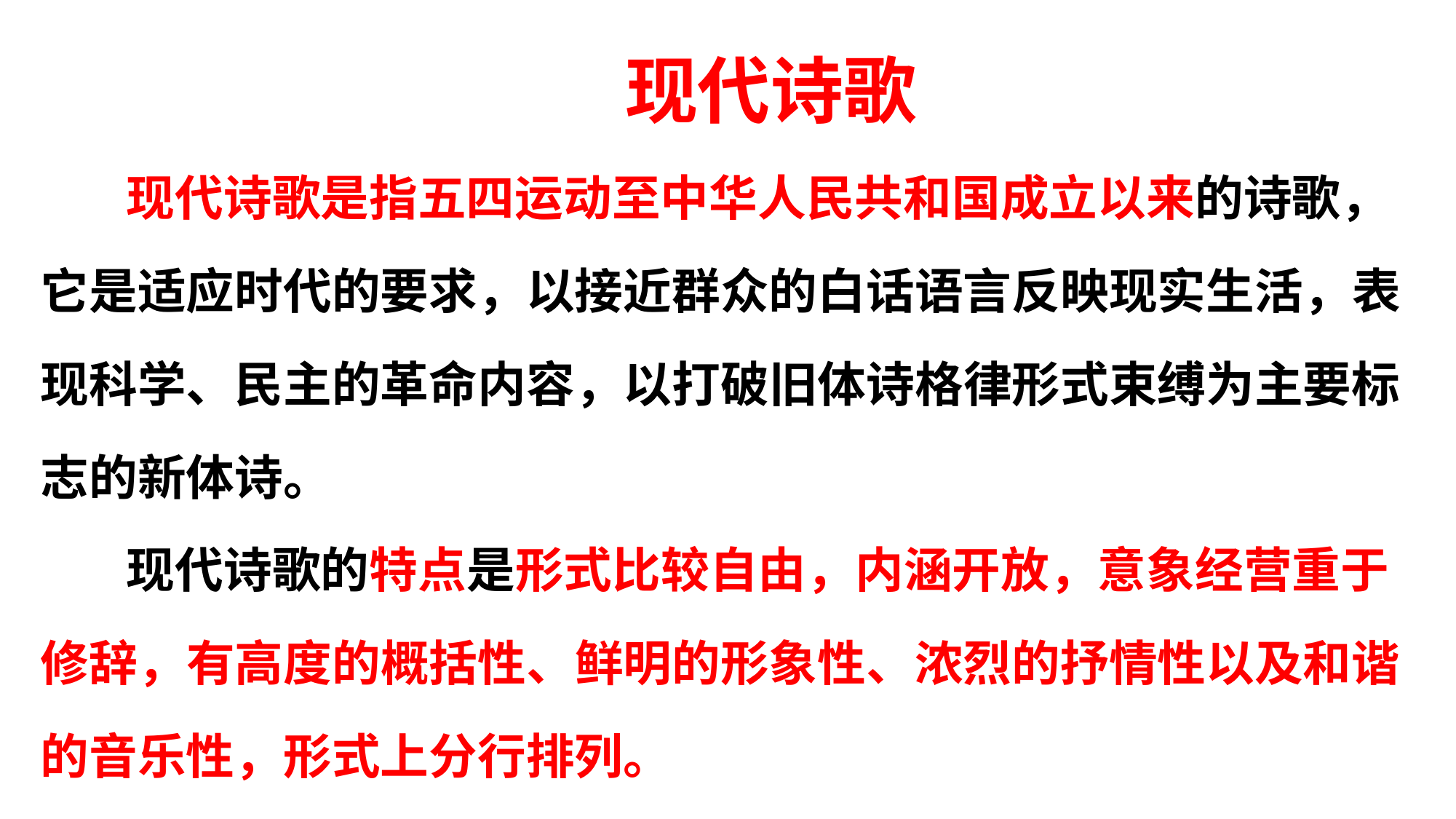

现代诗歌
现代诗歌是指五四运动至中华人民共和国成立以来的诗歌，它是适应时代的要求，以接近群众的白话语言反映现实生活，表现科学、民主的革命内容，以打破旧体诗格律形式束缚为主要标志的新体诗。
现代诗歌的特点是形式比较自由，内涵开放，意象经营重于修辞，有高度的概括性、鲜明的形象性、浓烈的抒情性以及和谐的音乐性，形式上分行排列。